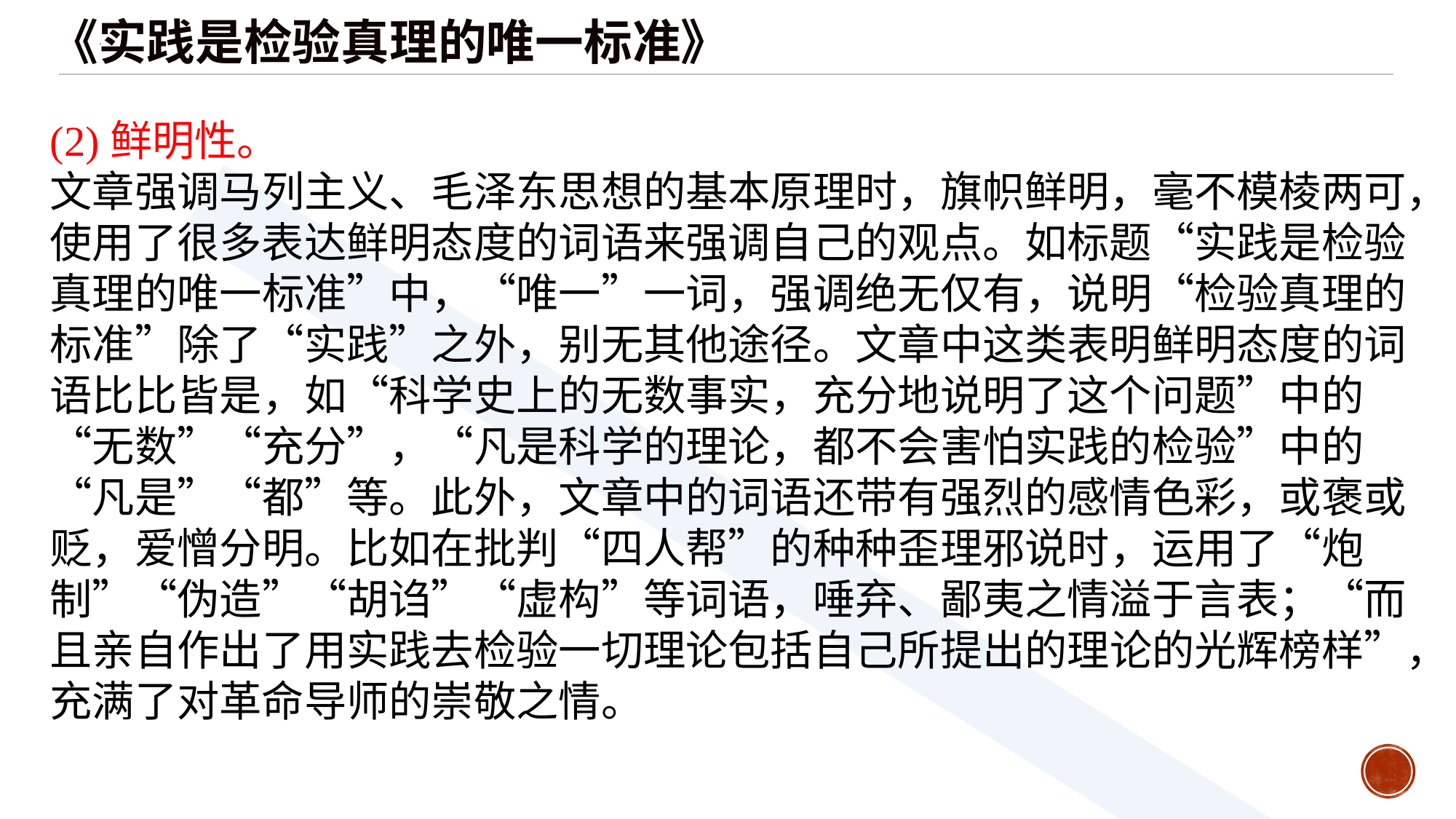

《实践是检验真理的唯一标准》
(2)鲜明性。
文章强调马列主义、毛泽东思想的基本原理时，旗帜鲜明，毫不模棱两可，使用了很多表达鲜明态度的词语来强调自己的观点。如标题“实践是检验真理的唯一标准”中，“唯一”一词，强调绝无仅有，说明“检验真理的标准”除了“实践”之外，别无其他途径。文章中这类表明鲜明态度的词语比比皆是，如“科学史上的无数事实，充分地说明了这个问题”中的“无数”“充分”，“凡是科学的理论，都不会害怕实践的检验”中的“凡是”“都”等。此外，文章中的词语还带有强烈的感情色彩，或褒或贬，爱憎分明。比如在批判“四人帮”的种种歪理邪说时，运用了“炮制”“伪造”“胡诌”“虚构”等词语，唾弃、鄙夷之情溢于言表；“而且亲自作出了用实践去检验一切理论包括自己所提出的理论的光辉榜样”，充满了对革命导师的崇敬之情。